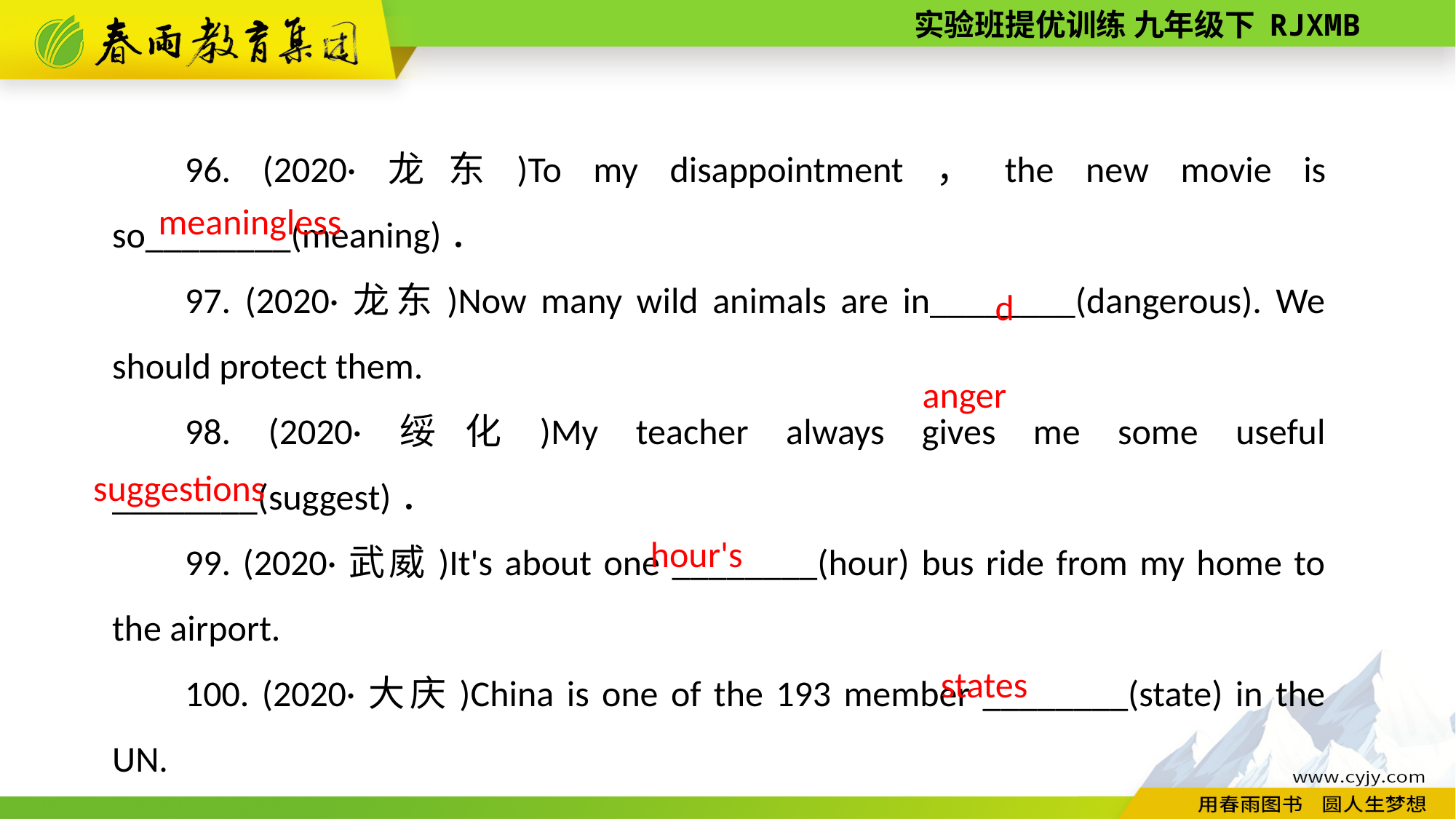

96. (2020·龙东)To my disappointment，the new movie is so________(meaning)．
97. (2020·龙东)Now many wild animals are in________(dangerous). We should protect them.
98. (2020·绥化)My teacher always gives me some useful ________(suggest)．
99. (2020·武威)It's about one ________(hour) bus ride from my home to the airport.
100. (2020·大庆)China is one of the 193 member ________(state) in the UN.
meaningless
danger
suggestions
hour's
states